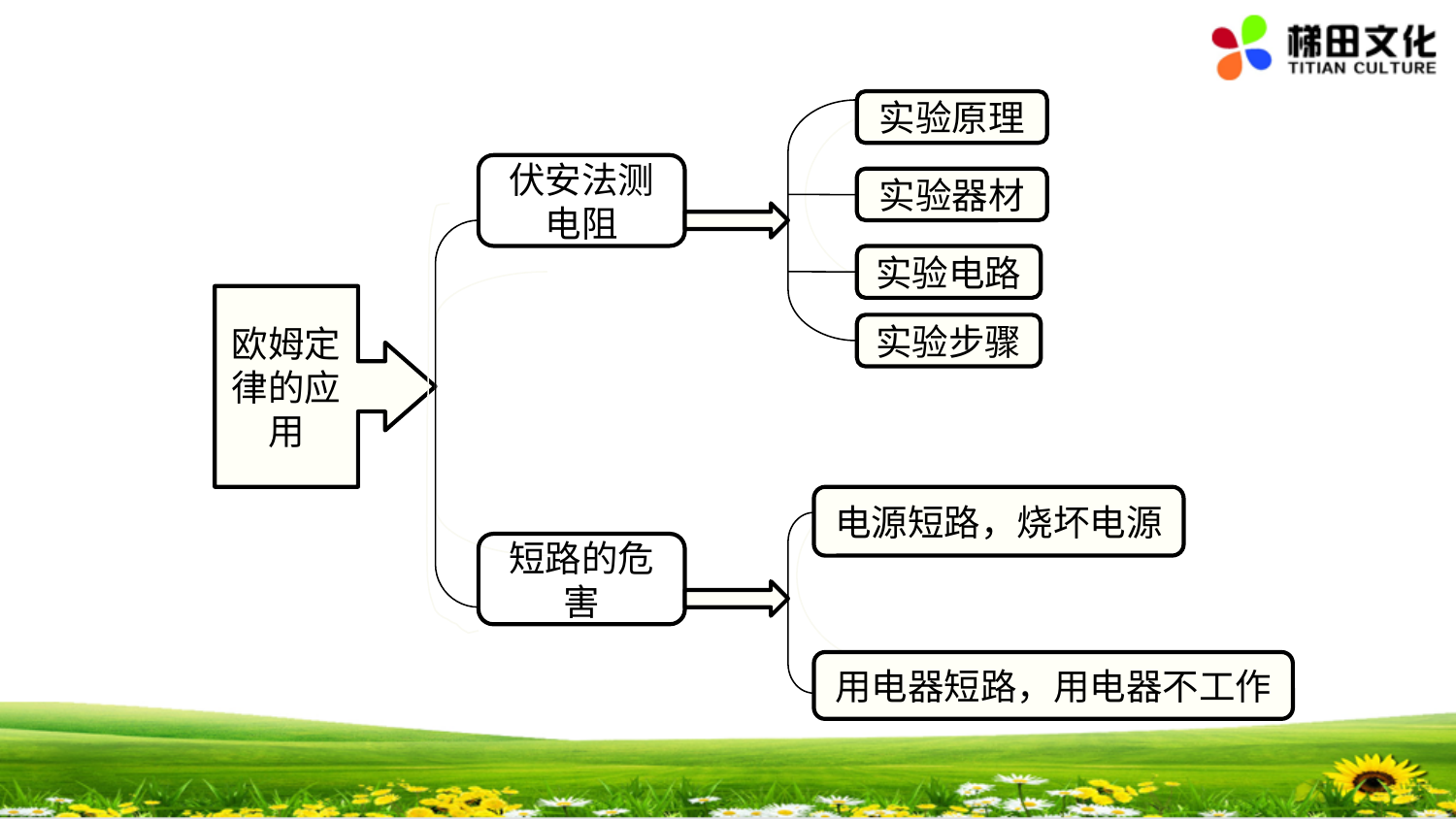

实验原理

伏安法测电阻
实验器材

实验电路

实验步骤

电源短路，烧坏电源

短路的危害

用电器短路，用电器不工作
欧姆定律的应用